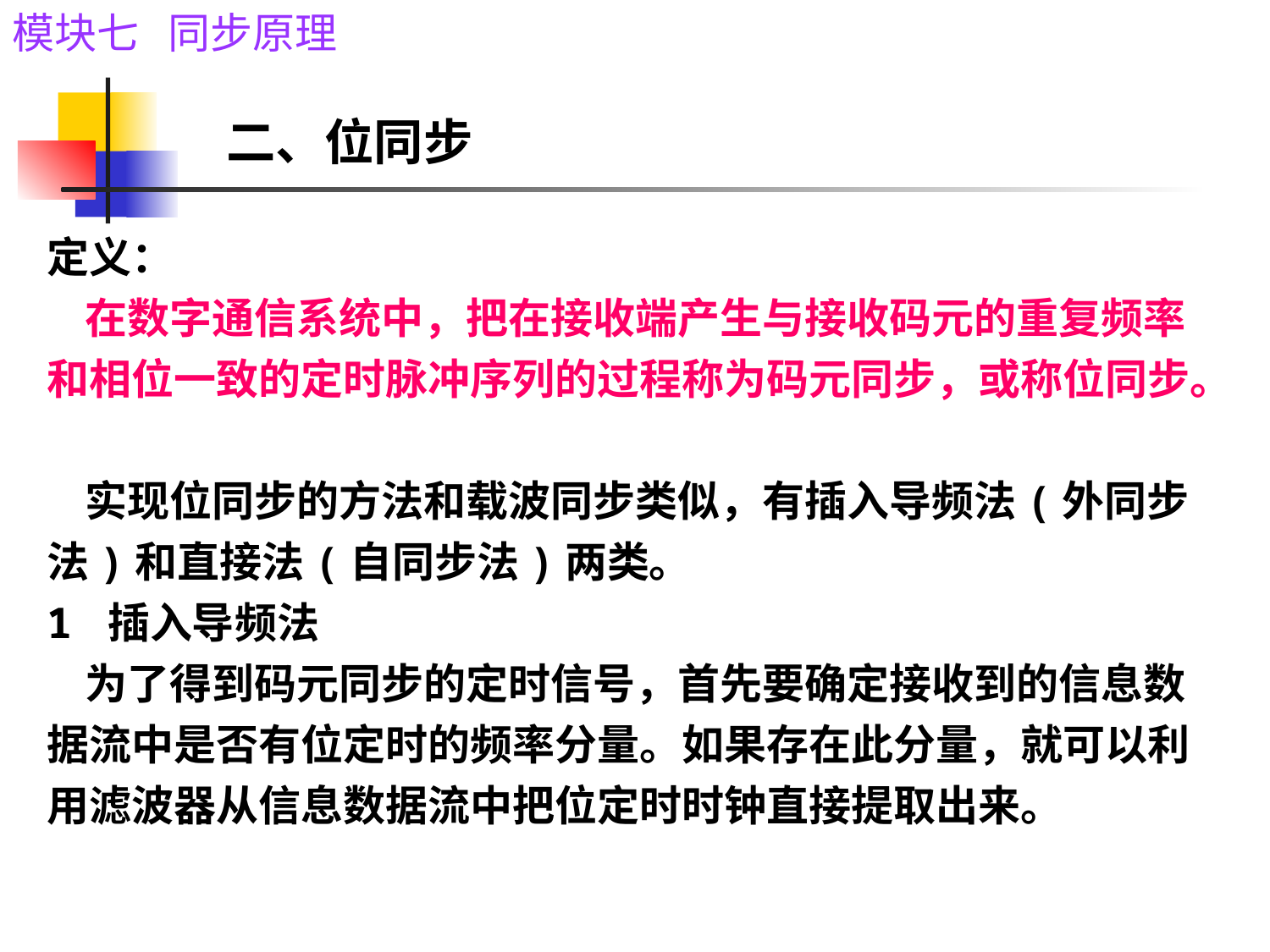

二、位同步
# 定义： 在数字通信系统中，把在接收端产生与接收码元的重复频率和相位一致的定时脉冲序列的过程称为码元同步，或称位同步。 实现位同步的方法和载波同步类似，有插入导频法(外同步法)和直接法(自同步法)两类。 1 插入导频法 为了得到码元同步的定时信号，首先要确定接收到的信息数据流中是否有位定时的频率分量。如果存在此分量，就可以利用滤波器从信息数据流中把位定时时钟直接提取出来。
17